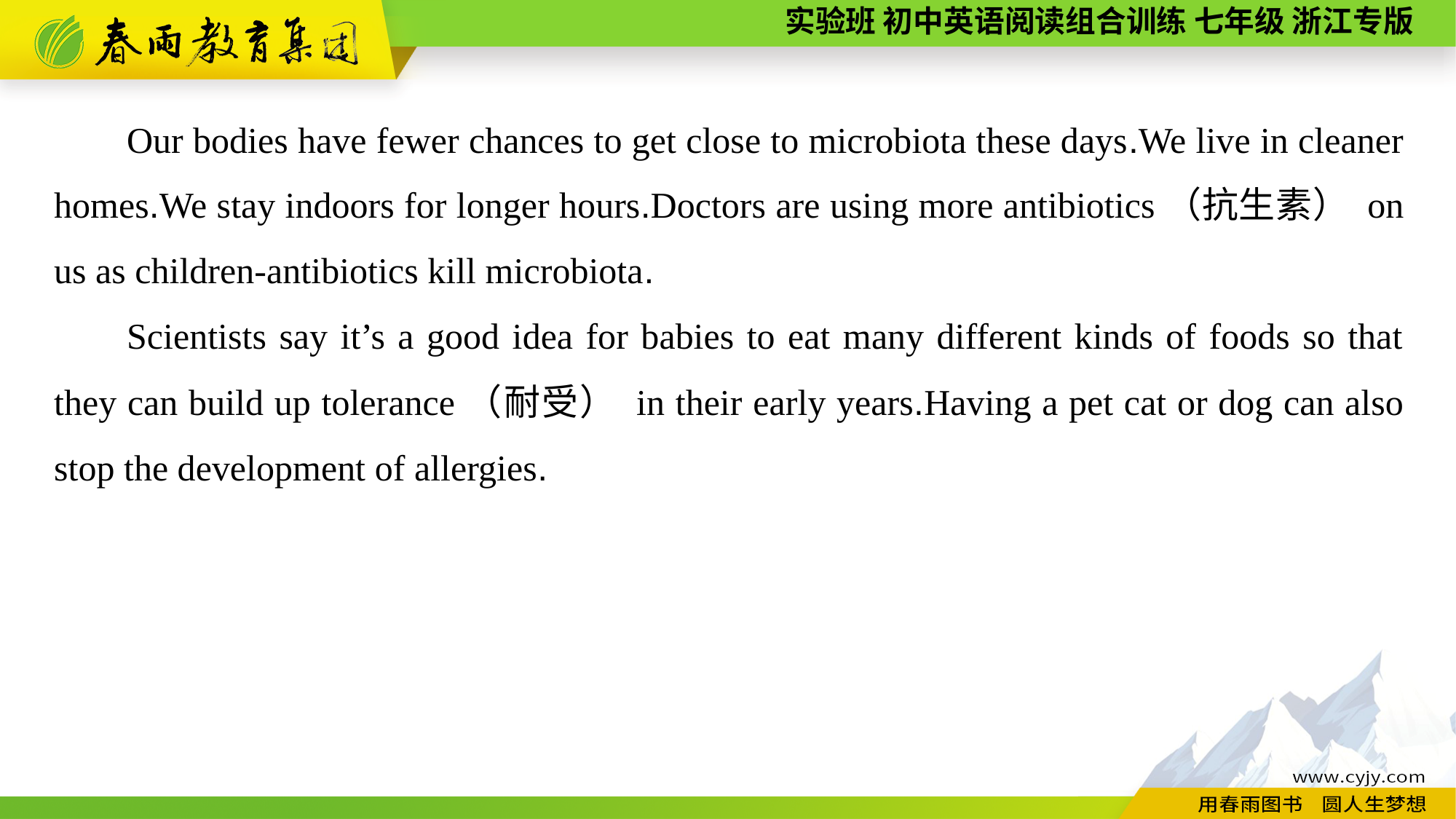

Our bodies have fewer chances to get close to microbiota these days.We live in cleaner homes.We stay indoors for longer hours.Doctors are using more antibiotics（抗生素） on us as children-antibiotics kill microbiota.
Scientists say it’s a good idea for babies to eat many different kinds of foods so that they can build up tolerance（耐受） in their early years.Having a pet cat or dog can also stop the development of allergies.